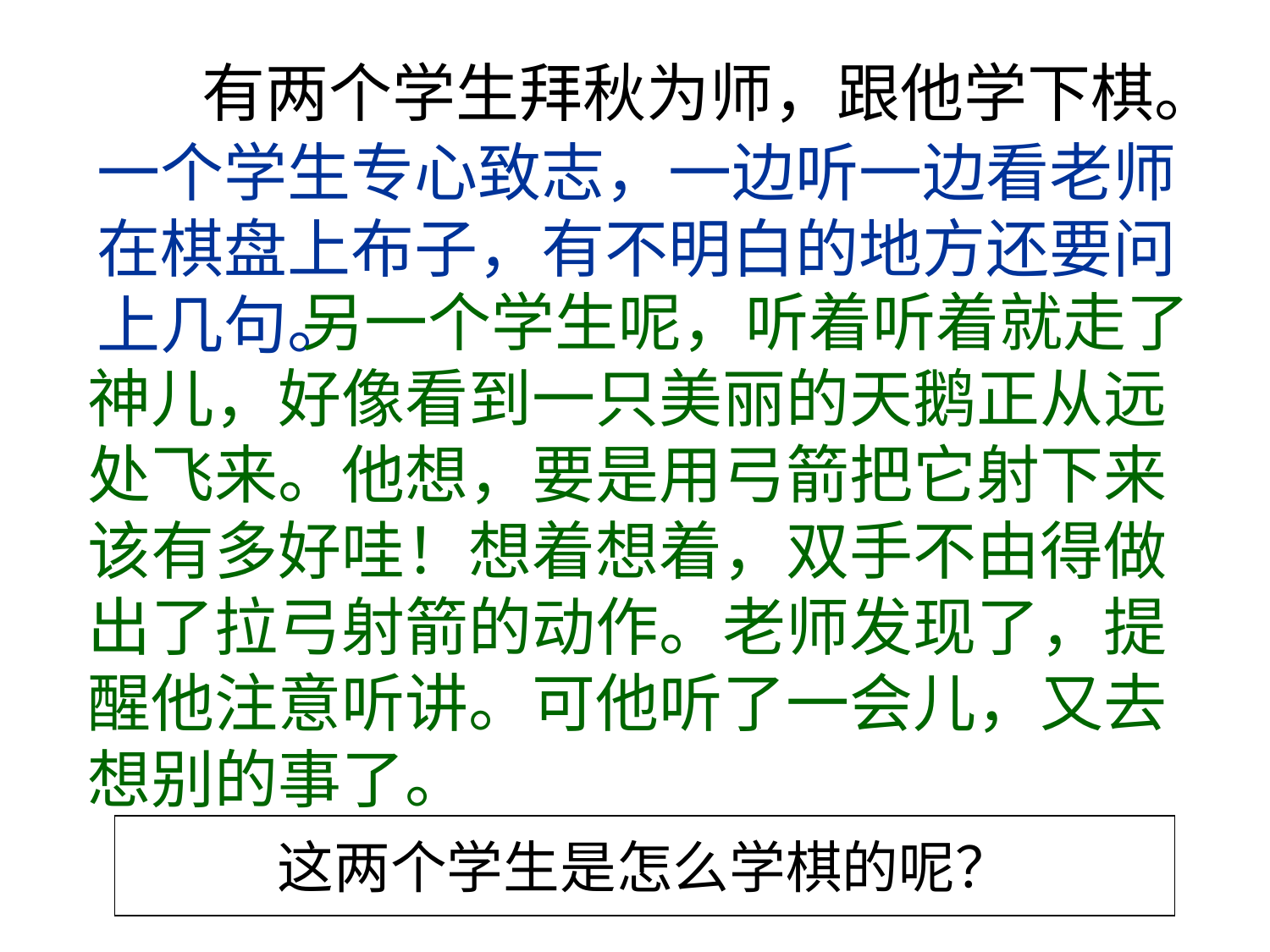

有两个学生拜秋为师，跟他学下棋。
一个学生专心致志，一边听一边看老师在棋盘上布子，有不明白的地方还要问上几句。
              另一个学生呢，听着听着就走了神儿，好像看到一只美丽的天鹅正从远处飞来。他想，要是用弓箭把它射下来该有多好哇！想着想着，双手不由得做出了拉弓射箭的动作。老师发现了，提醒他注意听讲。可他听了一会儿，又去想别的事了。
这两个学生是怎么学棋的呢？